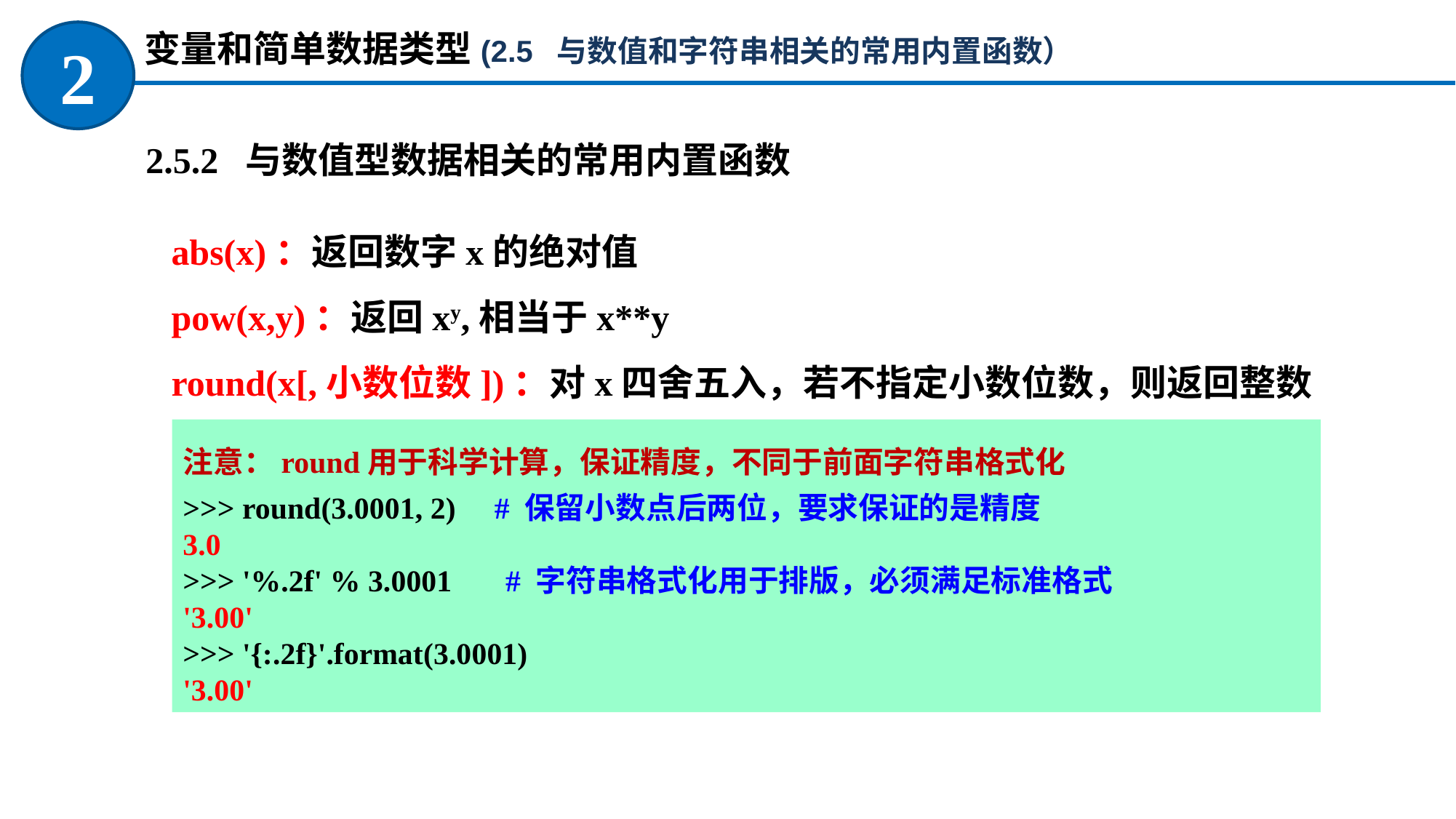

变量和简单数据类型(2.5  与数值和字符串相关的常用内置函数）
2
2.5.2  与数值型数据相关的常用内置函数
abs(x)：返回数字x的绝对值
pow(x,y)：返回xy,相当于x**y
round(x[,小数位数])：对x四舍五入，若不指定小数位数，则返回整数
注意：round用于科学计算，保证精度，不同于前面字符串格式化
>>> round(3.0001, 2)     # 保留小数点后两位，要求保证的是精度
3.0
>>> '%.2f' % 3.0001       # 字符串格式化用于排版，必须满足标准格式
'3.00'
>>> '{:.2f}'.format(3.0001)
'3.00'